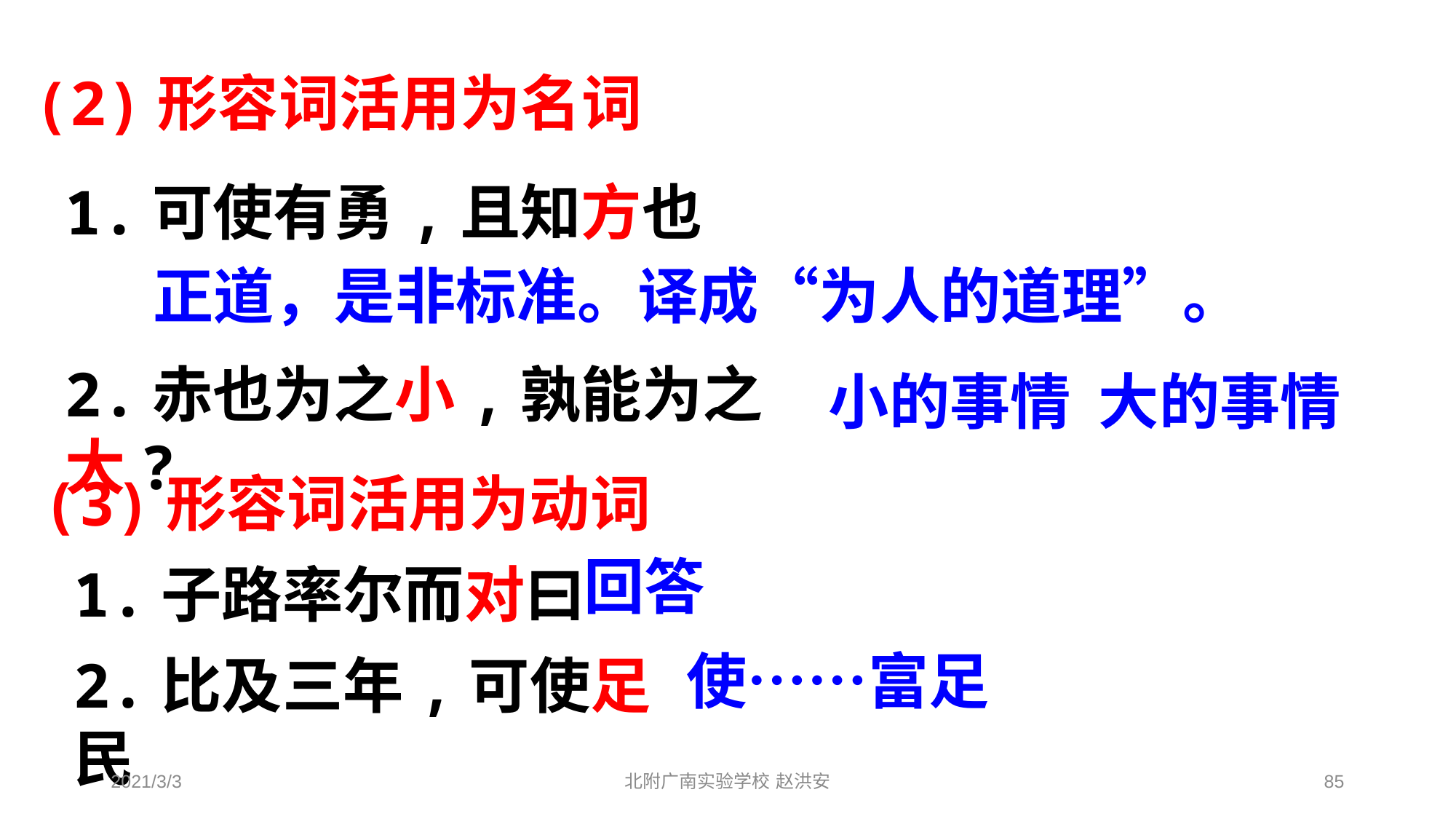

(2)形容词活用为名词
1.可使有勇,且知方也

2.赤也为之小,孰能为之大?
正道，是非标准。译成“为人的道理”。
小的事情  大的事情
(3)形容词活用为动词
回答
1.子路率尔而对曰
2.比及三年,可使足民
使……富足
2021/3/3
北附广南实验学校 赵洪安
85